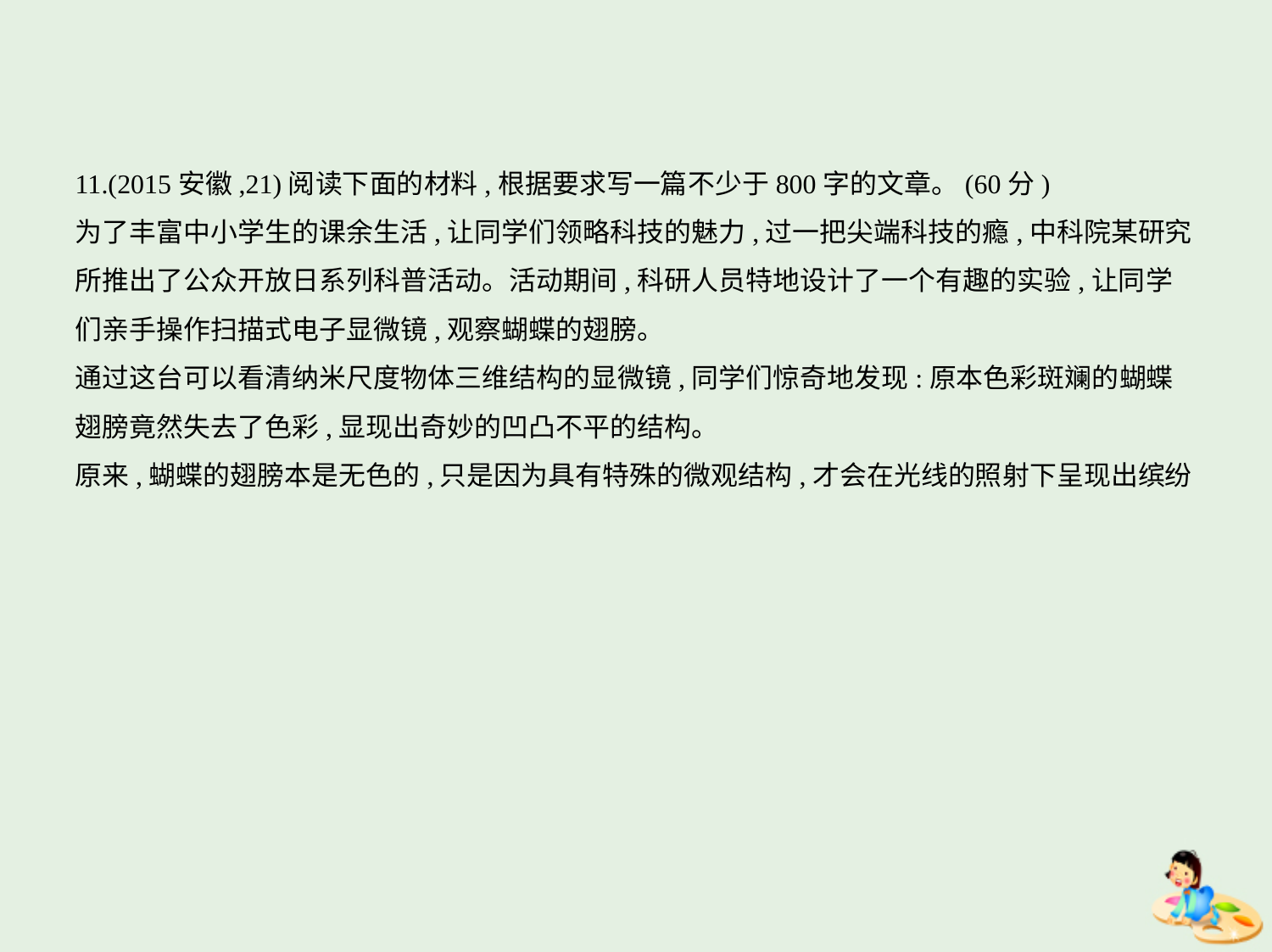

11.(2015安徽,21)阅读下面的材料,根据要求写一篇不少于800字的文章。(60分)
为了丰富中小学生的课余生活,让同学们领略科技的魅力,过一把尖端科技的瘾,中科院某研究
所推出了公众开放日系列科普活动。活动期间,科研人员特地设计了一个有趣的实验,让同学
们亲手操作扫描式电子显微镜,观察蝴蝶的翅膀。
通过这台可以看清纳米尺度物体三维结构的显微镜,同学们惊奇地发现:原本色彩斑斓的蝴蝶
翅膀竟然失去了色彩,显现出奇妙的凹凸不平的结构。
原来,蝴蝶的翅膀本是无色的,只是因为具有特殊的微观结构,才会在光线的照射下呈现出缤纷